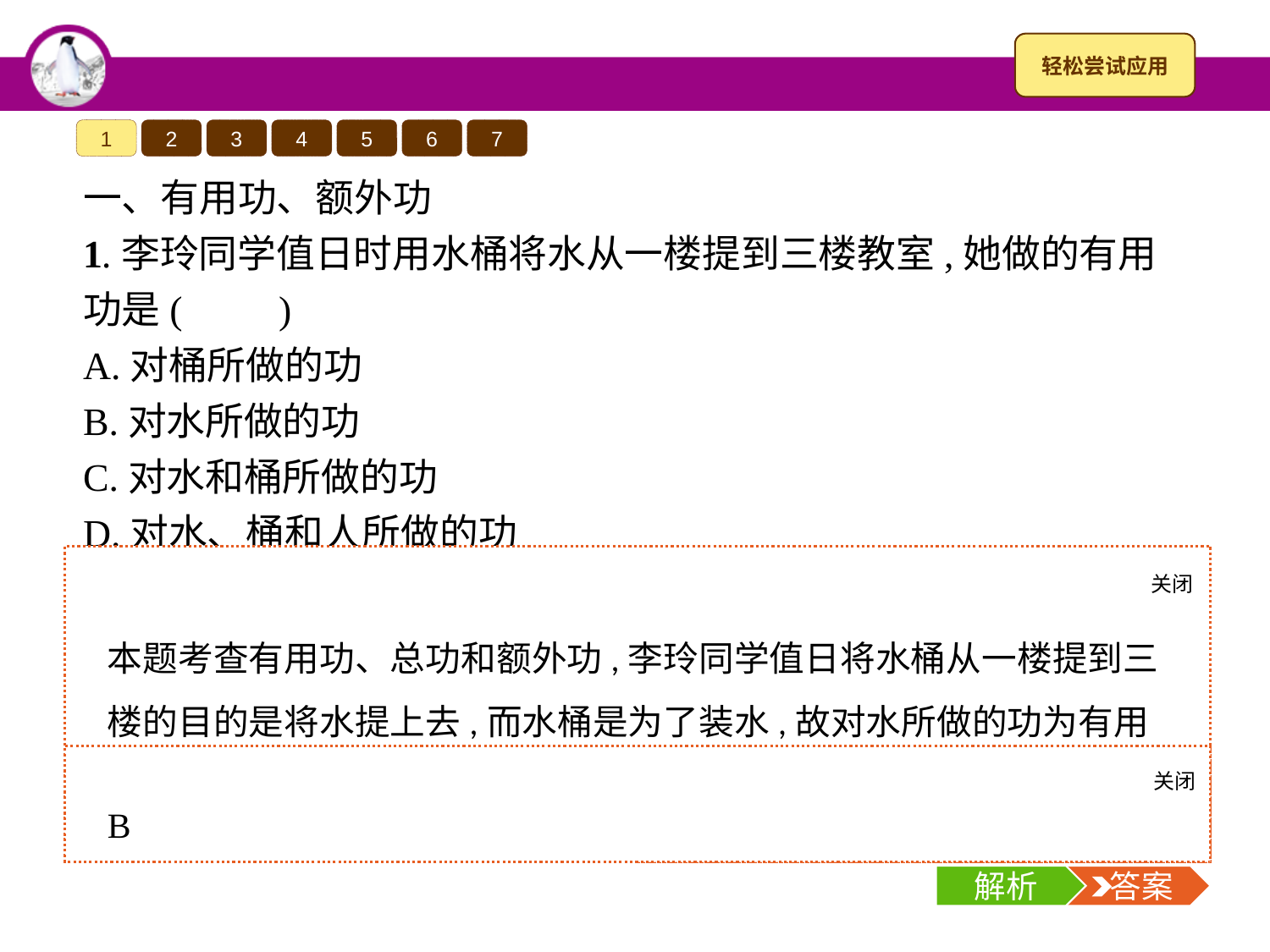

1
2
3
4
5
6
7
一、有用功、额外功
1.李玲同学值日时用水桶将水从一楼提到三楼教室,她做的有用功是(　　)
A.对桶所做的功
B.对水所做的功
C.对水和桶所做的功
D.对水、桶和人所做的功

关闭
解析

本题考查有用功、总功和额外功,李玲同学值日将水桶从一楼提到三楼的目的是将水提上去,而水桶是为了装水,故对水所做的功为有用功,对桶和人所做的功为额外功,对水、桶和人做的功为总功。

关闭
解析
  答案

B
解析
  答案